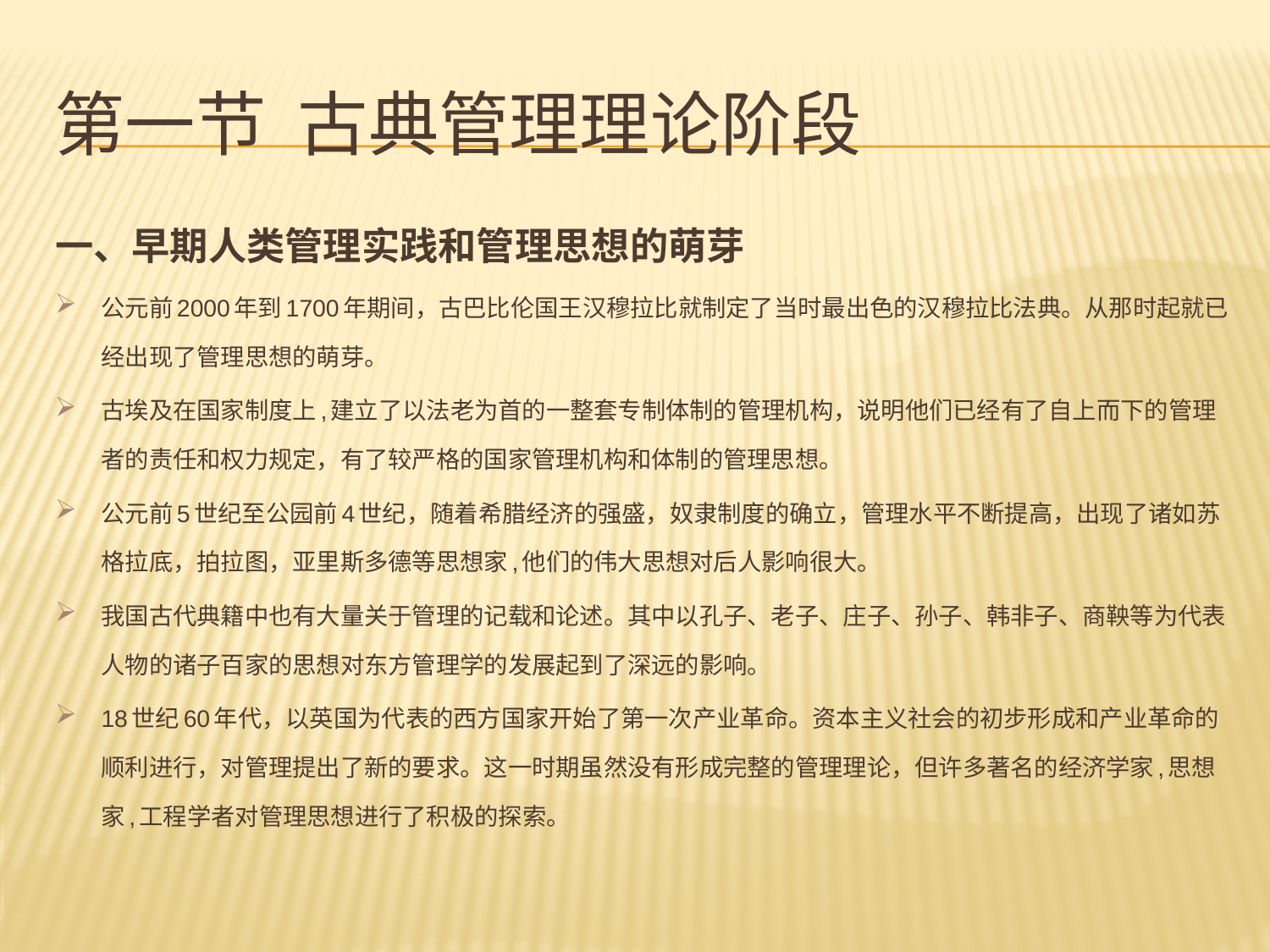

# 第一节  古典管理理论阶段
一、早期人类管理实践和管理思想的萌芽
公元前2000年到1700年期间，古巴比伦国王汉穆拉比就制定了当时最出色的汉穆拉比法典。从那时起就已经出现了管理思想的萌芽。
古埃及在国家制度上,建立了以法老为首的一整套专制体制的管理机构，说明他们已经有了自上而下的管理者的责任和权力规定，有了较严格的国家管理机构和体制的管理思想。
公元前5世纪至公园前4世纪，随着希腊经济的强盛，奴隶制度的确立，管理水平不断提高，出现了诸如苏格拉底，拍拉图，亚里斯多德等思想家,他们的伟大思想对后人影响很大。
我国古代典籍中也有大量关于管理的记载和论述。其中以孔子、老子、庄子、孙子、韩非子、商鞅等为代表人物的诸子百家的思想对东方管理学的发展起到了深远的影响。
18世纪60年代，以英国为代表的西方国家开始了第一次产业革命。资本主义社会的初步形成和产业革命的顺利进行，对管理提出了新的要求。这一时期虽然没有形成完整的管理理论，但许多著名的经济学家,思想家,工程学者对管理思想进行了积极的探索。